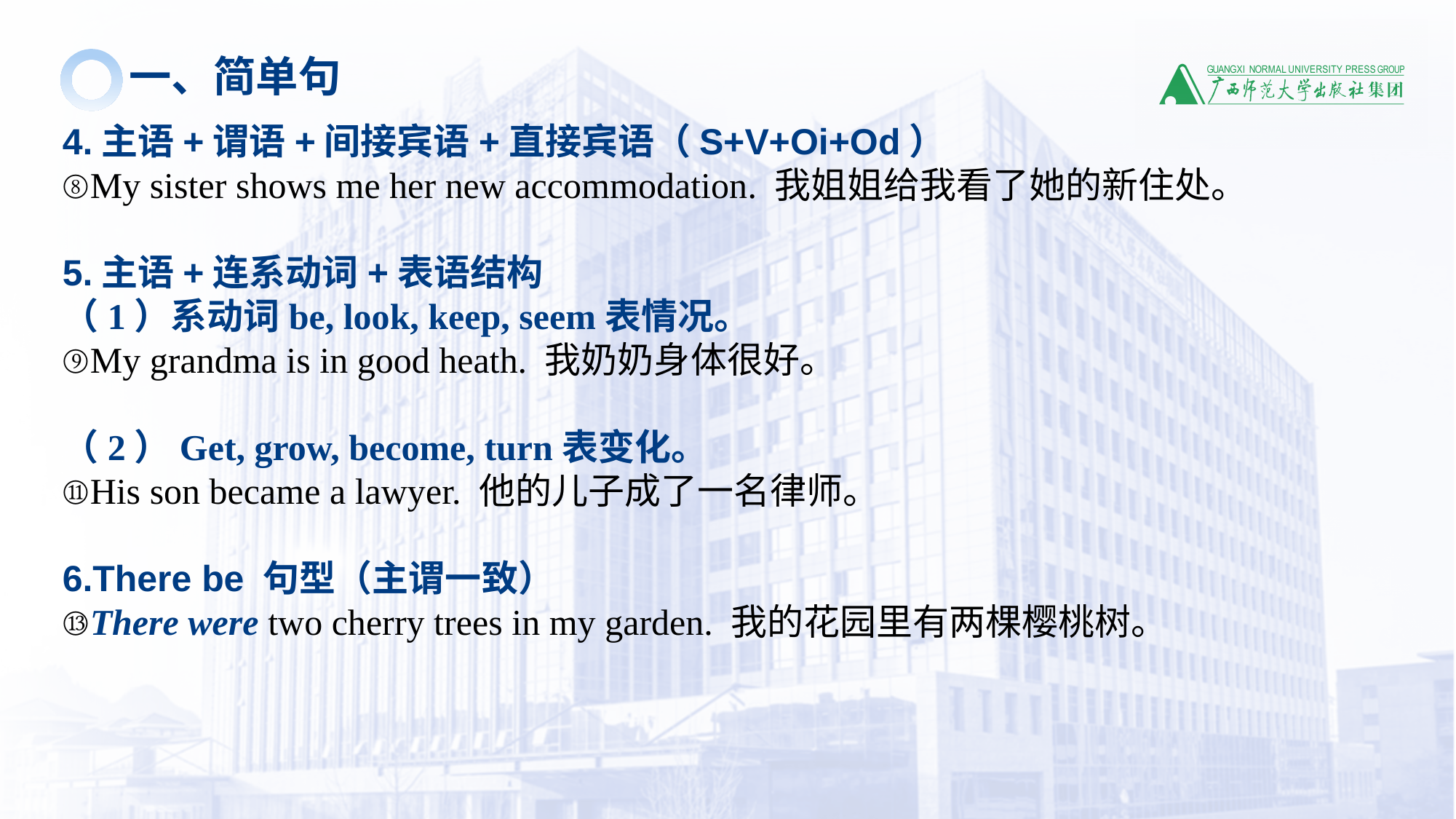

一、简单句

4.主语+谓语+间接宾语+直接宾语（S+V+Oi+Od）
⑧My sister shows me her new accommodation. 我姐姐给我看了她的新住处。

5.主语+连系动词+表语结构
（1）系动词be, look, keep, seem表情况。
⑨My grandma is in good heath. 我奶奶身体很好。

（2）Get, grow, become, turn表变化。
⑪His son became a lawyer. 他的儿子成了一名律师。

6.There be 句型（主谓一致）
⑬There were two cherry trees in my garden. 我的花园里有两棵樱桃树。